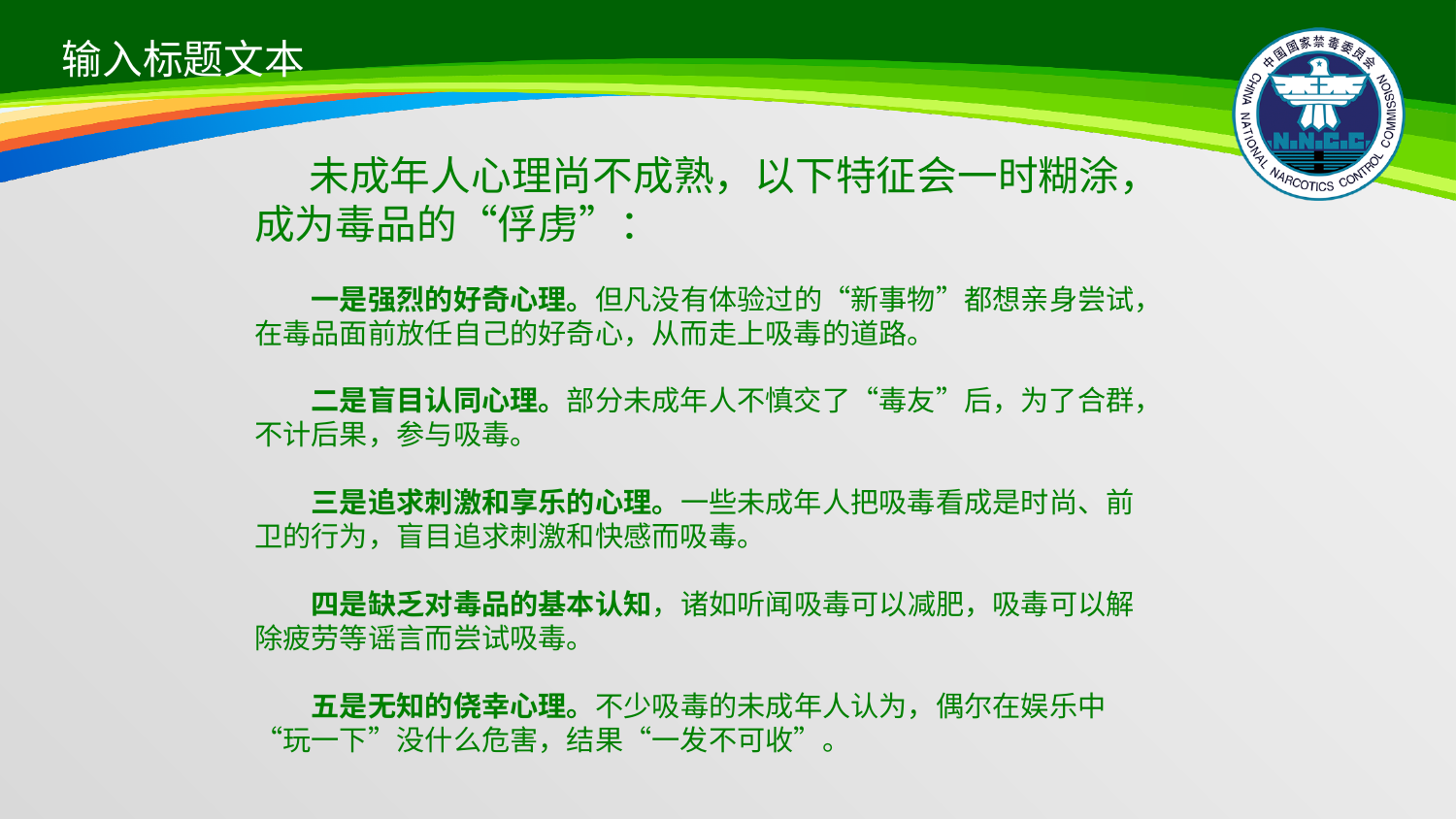

未成年人心理尚不成熟，以下特征会一时糊涂，成为毒品的“俘虏”：
　　一是强烈的好奇心理。但凡没有体验过的“新事物”都想亲身尝试，在毒品面前放任自己的好奇心，从而走上吸毒的道路。

　　二是盲目认同心理。部分未成年人不慎交了“毒友”后，为了合群，不计后果，参与吸毒。

　　三是追求刺激和享乐的心理。一些未成年人把吸毒看成是时尚、前卫的行为，盲目追求刺激和快感而吸毒。

　　四是缺乏对毒品的基本认知，诸如听闻吸毒可以减肥，吸毒可以解除疲劳等谣言而尝试吸毒。

　　五是无知的侥幸心理。不少吸毒的未成年人认为，偶尔在娱乐中“玩一下”没什么危害，结果“一发不可收”。